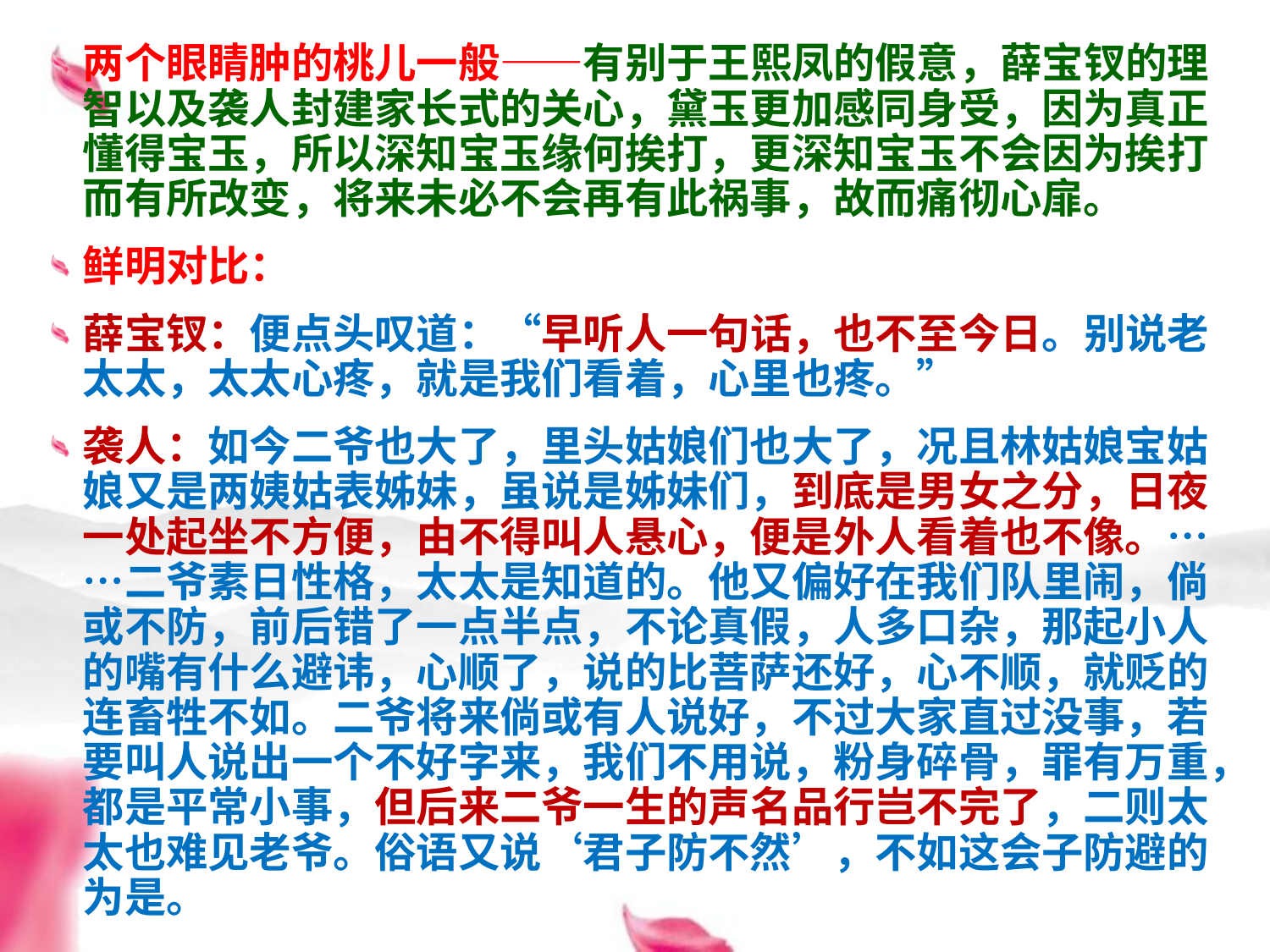

两个眼睛肿的桃儿一般——有别于王熙凤的假意，薛宝钗的理智以及袭人封建家长式的关心，黛玉更加感同身受，因为真正懂得宝玉，所以深知宝玉缘何挨打，更深知宝玉不会因为挨打而有所改变，将来未必不会再有此祸事，故而痛彻心扉。
鲜明对比：
薛宝钗：便点头叹道：“早听人一句话，也不至今日。别说老太太，太太心疼，就是我们看着，心里也疼。”
袭人：如今二爷也大了，里头姑娘们也大了，况且林姑娘宝姑娘又是两姨姑表姊妹，虽说是姊妹们，到底是男女之分，日夜一处起坐不方便，由不得叫人悬心，便是外人看着也不像。……二爷素日性格，太太是知道的。他又偏好在我们队里闹，倘或不防，前后错了一点半点，不论真假，人多口杂，那起小人的嘴有什么避讳，心顺了，说的比菩萨还好，心不顺，就贬的连畜牲不如。二爷将来倘或有人说好，不过大家直过没事，若要叫人说出一个不好字来，我们不用说，粉身碎骨，罪有万重，都是平常小事，但后来二爷一生的声名品行岂不完了，二则太太也难见老爷。俗语又说‘君子防不然’，不如这会子防避的为是。